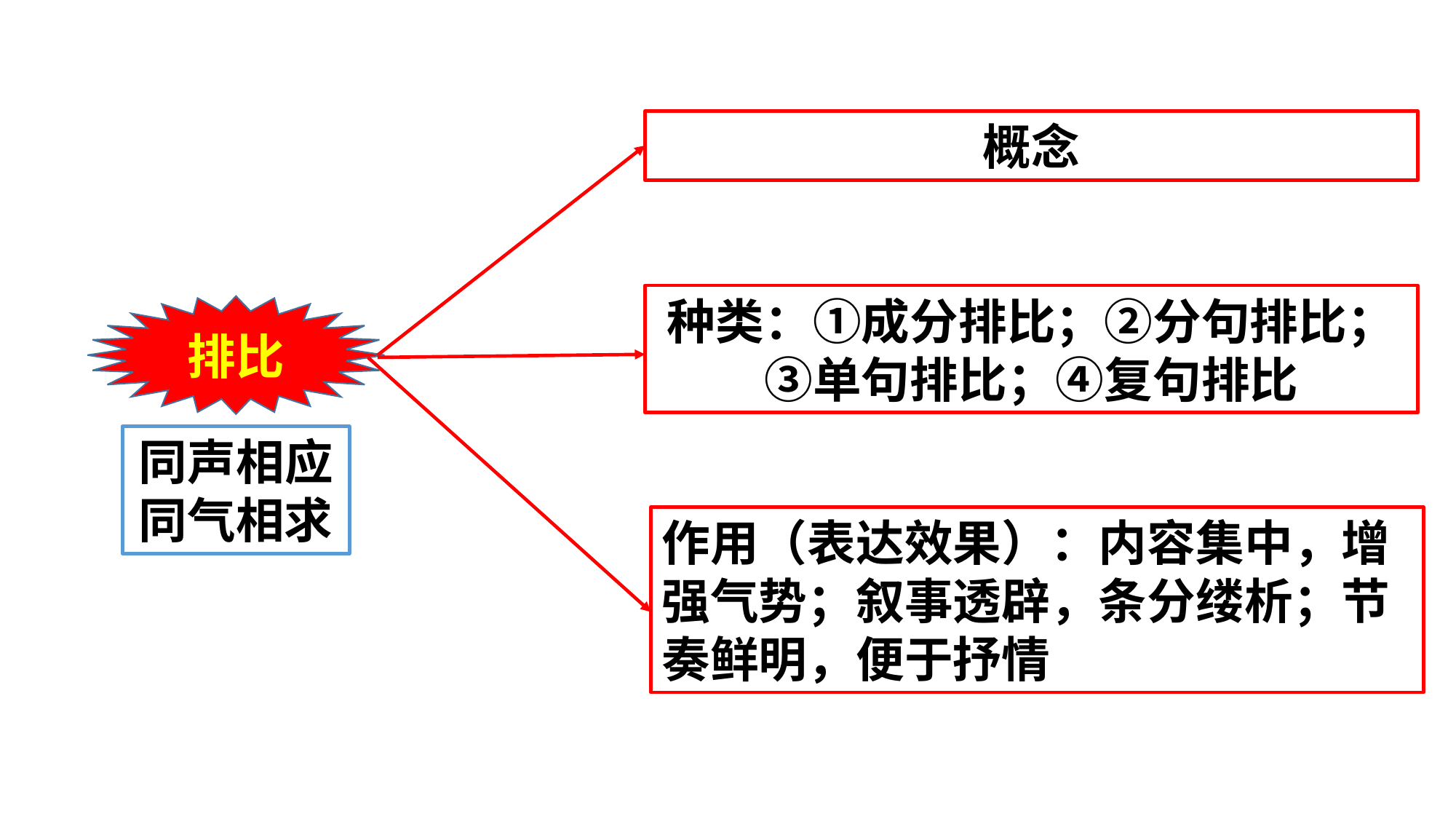

概念
种类：①成分排比；②分句排比；③单句排比；④复句排比
排比
同声相应同气相求
作用（表达效果）：内容集中，增强气势；叙事透辟，条分缕析；节奏鲜明，便于抒情